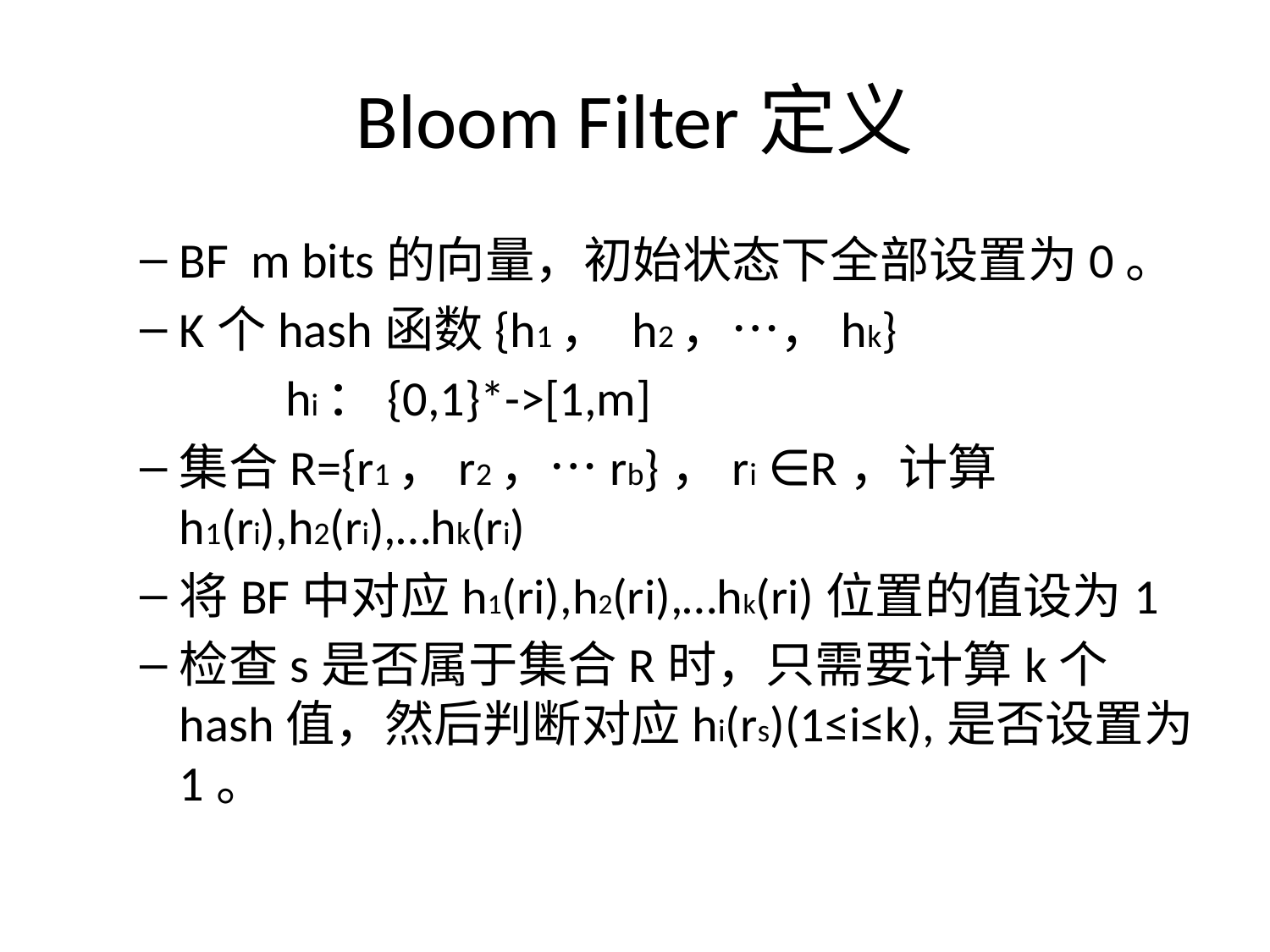

# Bloom Filter定义
BF  m bits的向量，初始状态下全部设置为0。
K个hash函数{h1， h2，…，hk}
             hi：{0,1}*->[1,m]
集合R={r1，r2，…rb}，ri ∈R，计算h1(ri),h2(ri),…hk(ri)
将BF中对应h1(ri),h2(ri),…hk(ri)位置的值设为1
检查s是否属于集合R时，只需要计算k个hash值，然后判断对应hi(rs)(1≤i≤k),是否设置为1。